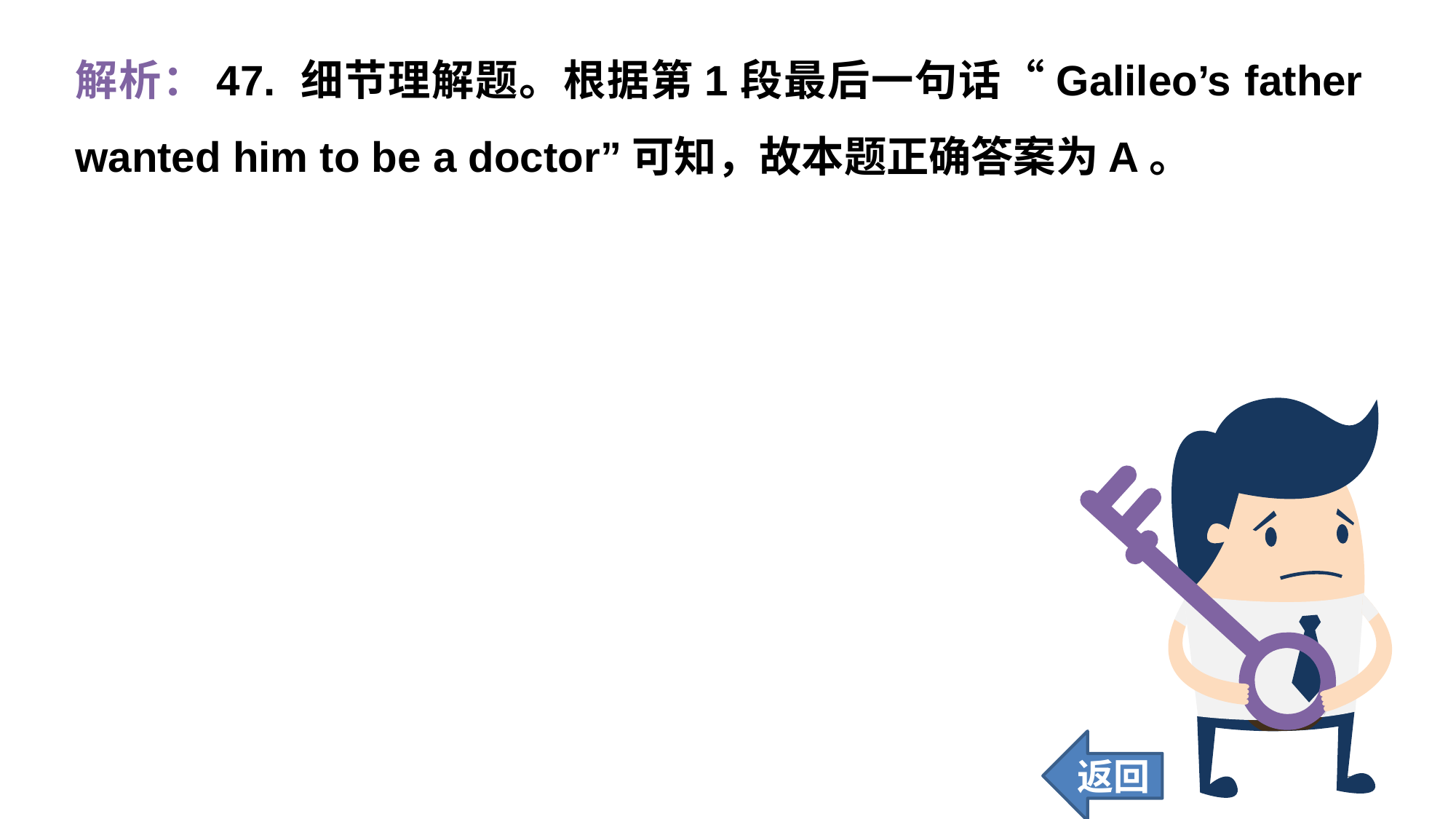

解析：47. 细节理解题。根据第1段最后一句话“Galileo’s father wanted him to be a doctor”可知，故本题正确答案为A。

返回
398